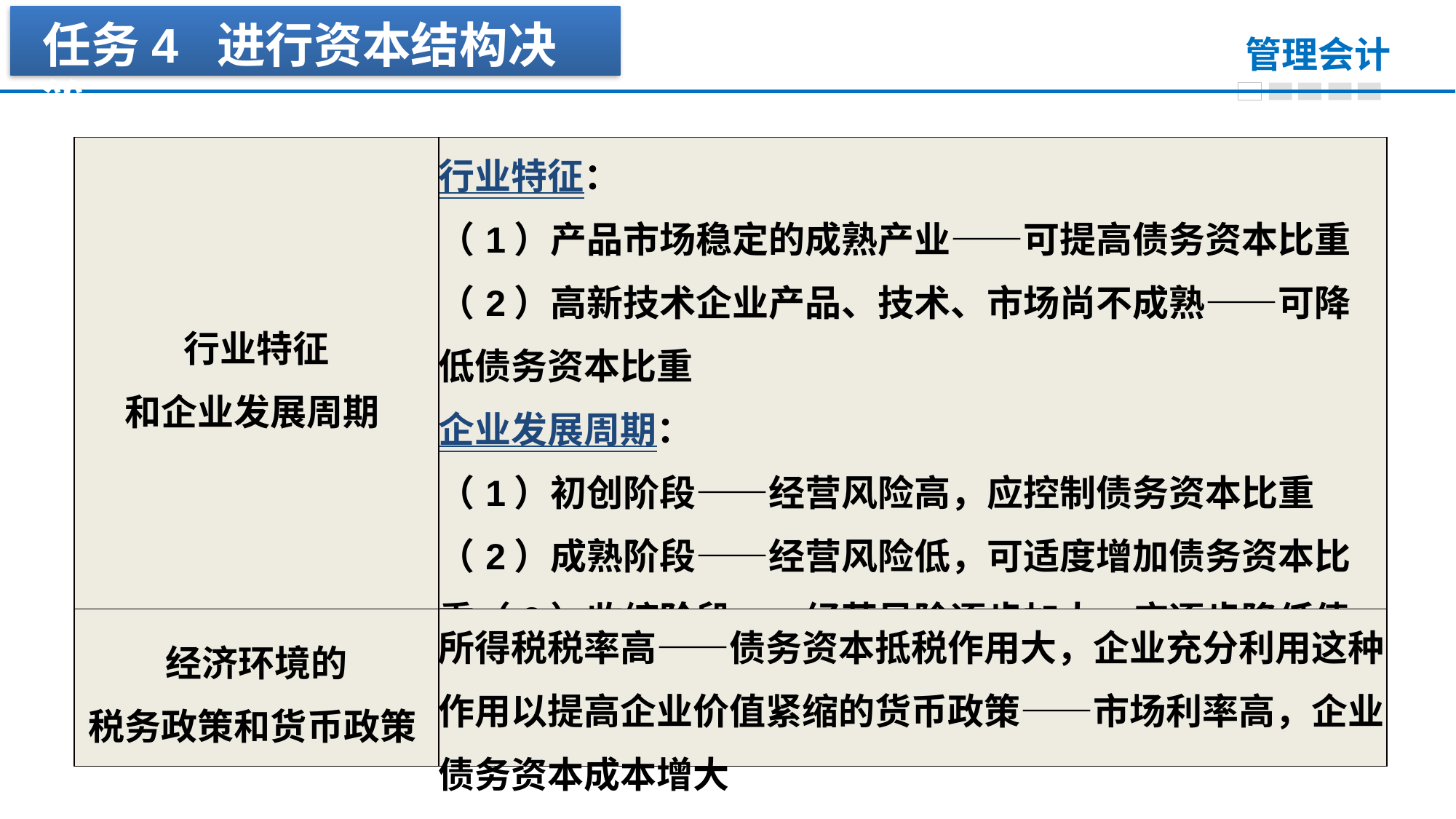

任务4  进行资本结构决策
| 行业特征 和企业发展周期 | 行业特征： （1）产品市场稳定的成熟产业——可提高债务资本比重（2）高新技术企业产品、技术、市场尚不成熟——可降低债务资本比重 企业发展周期： （1）初创阶段——经营风险高，应控制债务资本比重 （2）成熟阶段——经营风险低，可适度增加债务资本比重（3）收缩阶段——经营风险逐步加大，应逐步降低债务资本比重 |
| --- | --- |
| 经济环境的 税务政策和货币政策 | 所得税税率高——债务资本抵税作用大，企业充分利用这种作用以提高企业价值紧缩的货币政策——市场利率高，企业债务资本成本增大 |